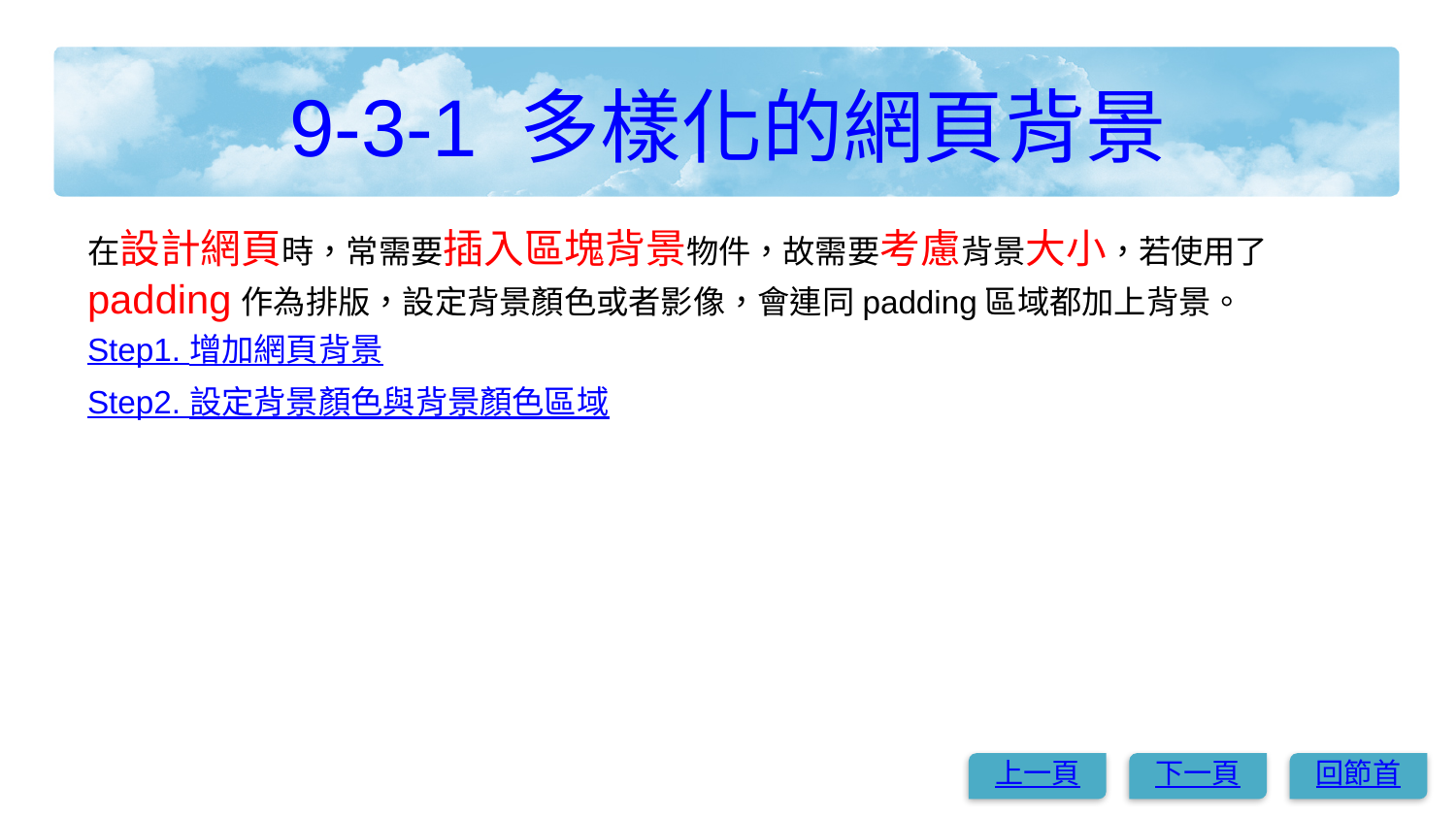

# 9-3-1 多樣化的網頁背景
在設計網頁時，常需要插入區塊背景物件，故需要考慮背景大小，若使用了padding作為排版，設定背景顏色或者影像，會連同padding區域都加上背景。
Step1. 增加網頁背景
Step2. 設定背景顏色與背景顏色區域
上一頁
下一頁
回節首